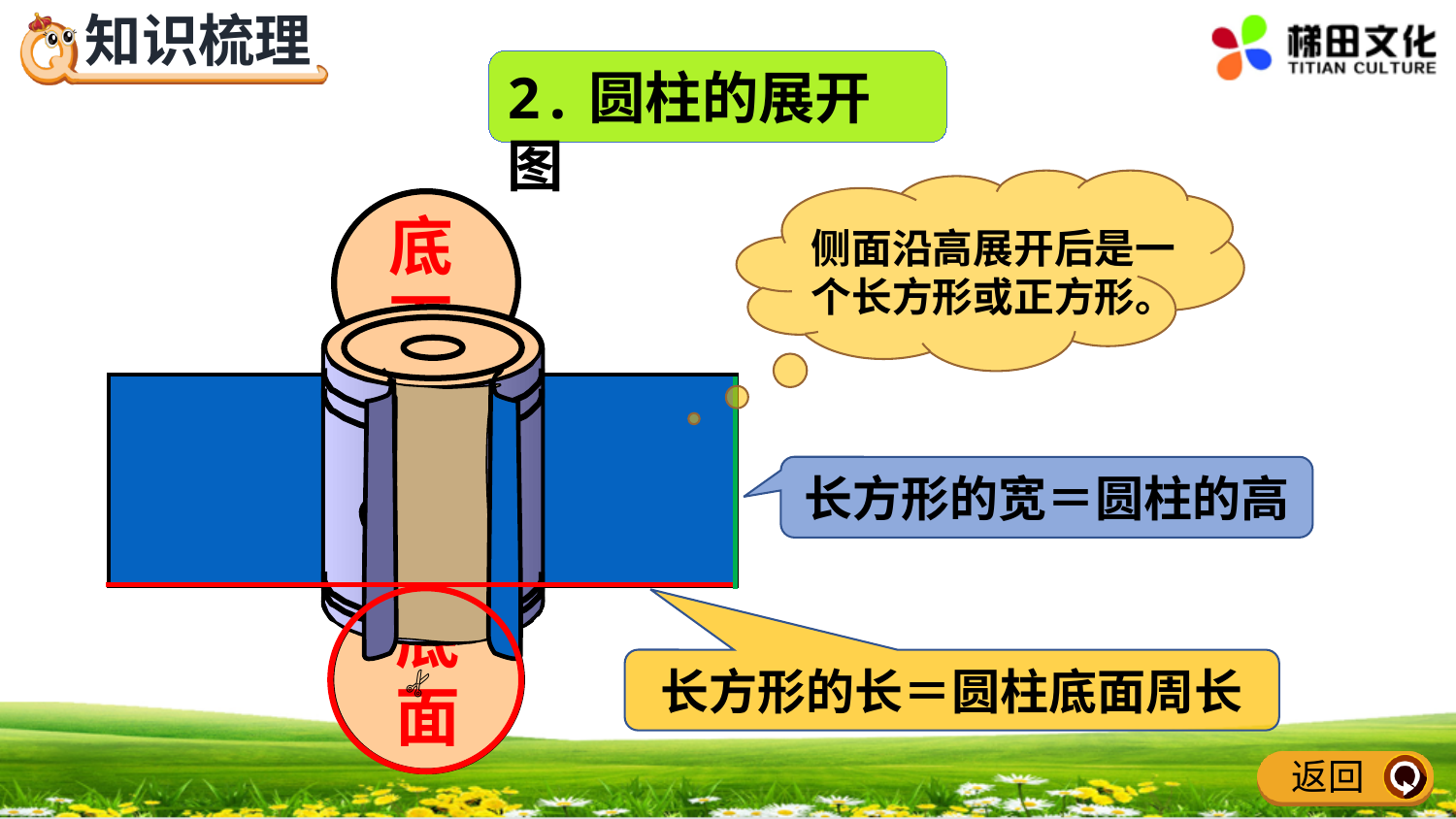

2.圆柱的展开图

侧面沿高展开后是一个长方形或正方形。

底面

侧面
长方形的宽＝圆柱的高

底面
✄
长方形的长＝圆柱底面周长